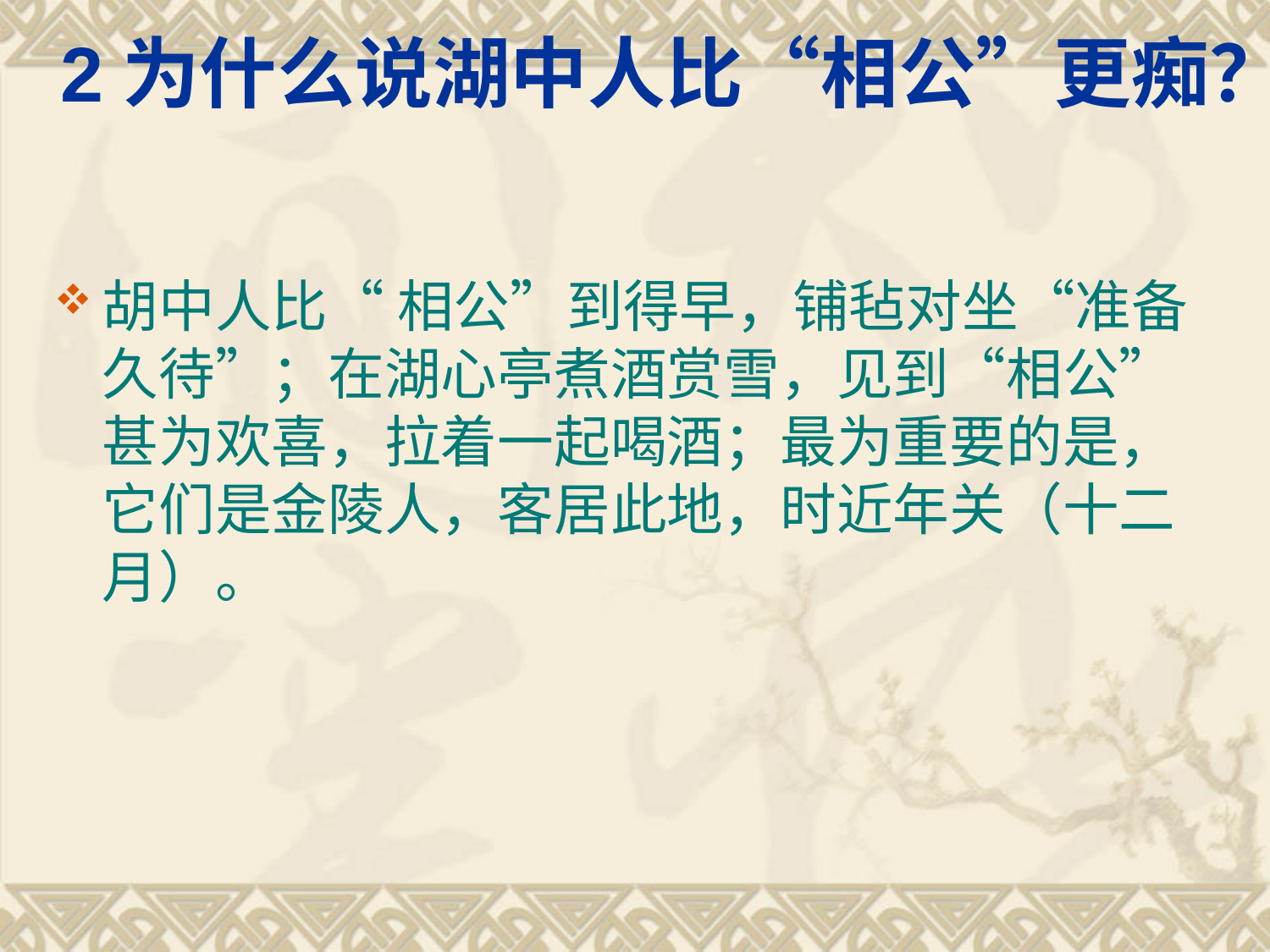

# 2为什么说湖中人比“相公”更痴？
胡中人比“ 相公”到得早，铺毡对坐“准备久待”；在湖心亭煮酒赏雪，见到“相公”甚为欢喜，拉着一起喝酒；最为重要的是，它们是金陵人，客居此地，时近年关（十二月）。